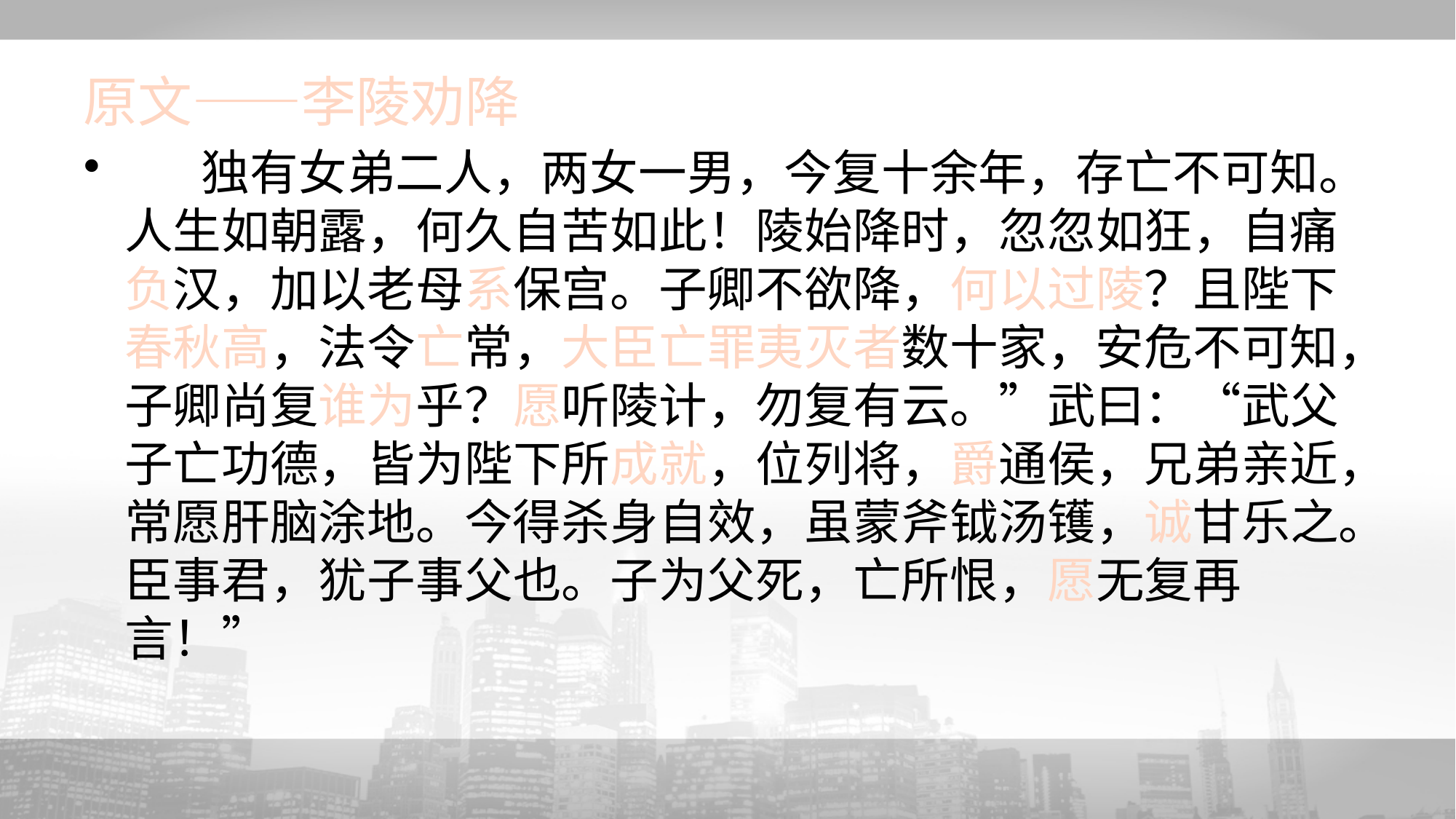

# 原文——李陵劝降
      独有女弟二人，两女一男，今复十余年，存亡不可知。人生如朝露，何久自苦如此！陵始降时，忽忽如狂，自痛负汉，加以老母系保宫。子卿不欲降，何以过陵？且陛下春秋高，法令亡常，大臣亡罪夷灭者数十家，安危不可知，子卿尚复谁为乎？愿听陵计，勿复有云。”武曰：“武父子亡功德，皆为陛下所成就，位列将，爵通侯，兄弟亲近，常愿肝脑涂地。今得杀身自效，虽蒙斧钺汤镬，诚甘乐之。臣事君，犹子事父也。子为父死，亡所恨，愿无复再言！”